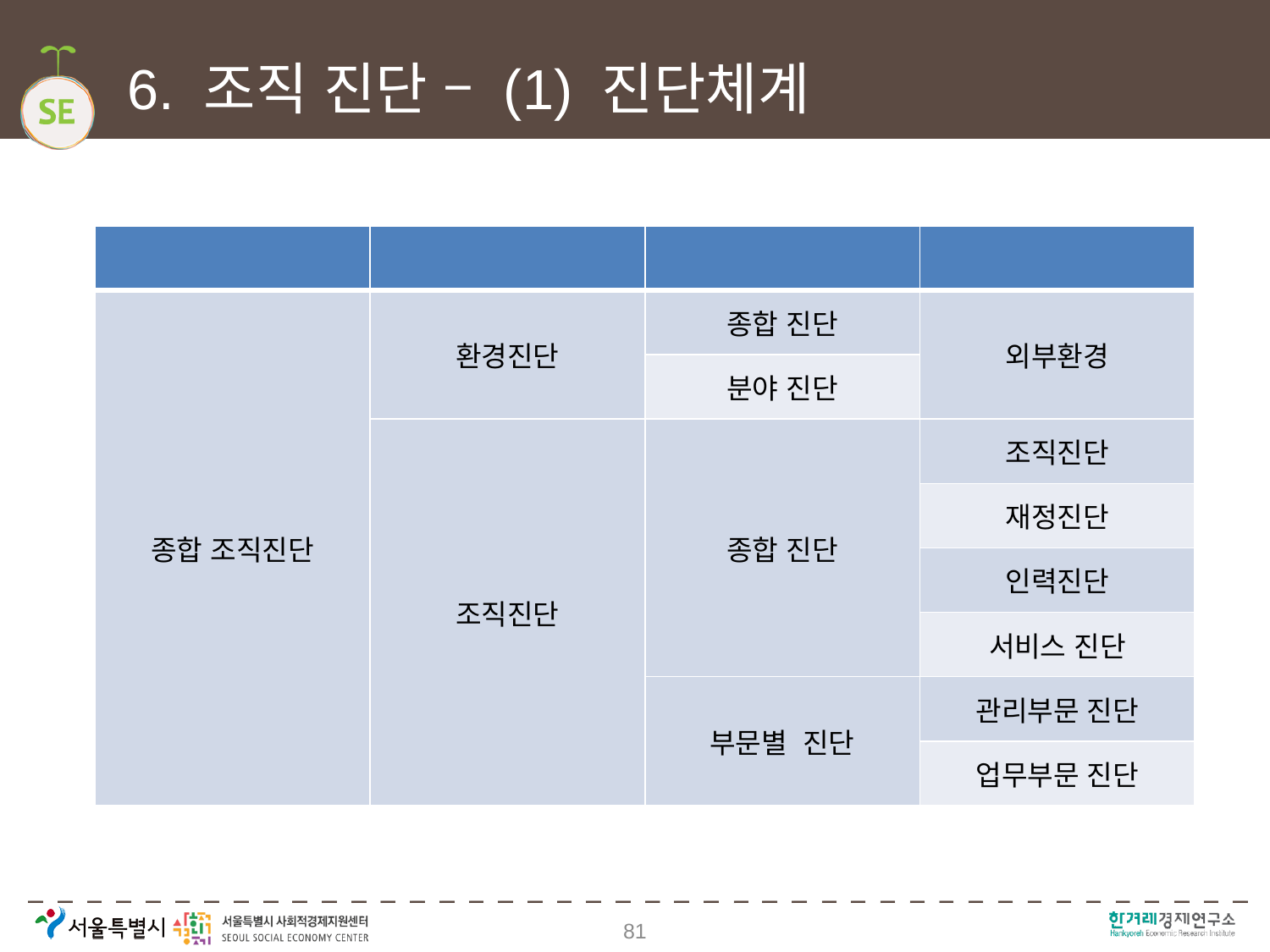

# 6. 조직 진단 – (1) 진단체계
|  |  |  |  |
| --- | --- | --- | --- |
| 종합 조직진단 | 환경진단 | 종합 진단 | 외부환경 |
|  |  | 분야 진단 |  |
|  | 조직진단 | 종합 진단 | 조직진단 |
|  |  |  | 재정진단 |
|  |  |  | 인력진단 |
|  |  |  | 서비스 진단 |
|  |  | 부문별 진단 | 관리부문 진단 |
|  |  |  | 업무부문 진단 |
81